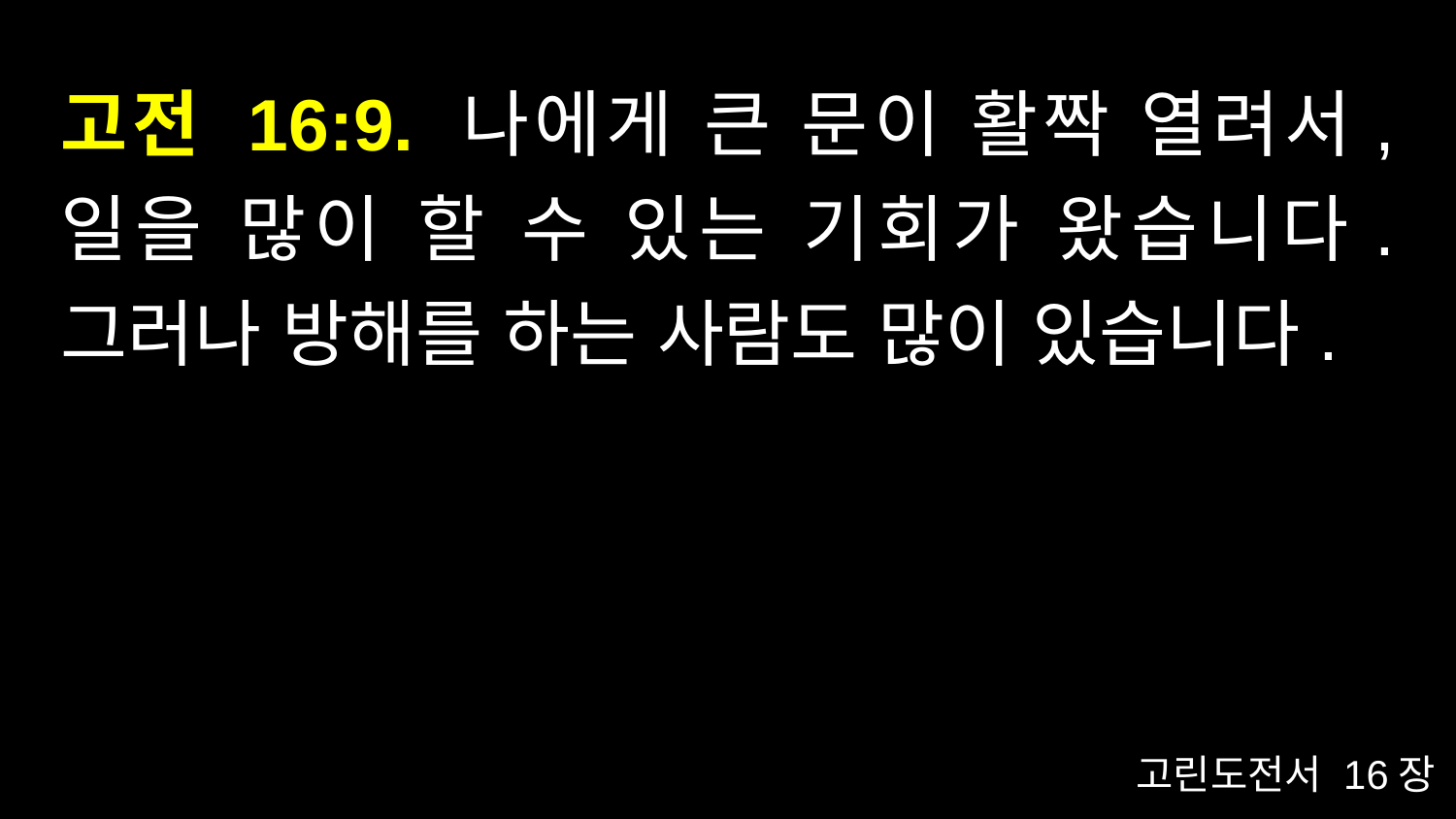

# 고전 16:9. 나에게 큰 문이 활짝 열려서, 일을 많이 할 수 있는 기회가 왔습니다. 그러나 방해를 하는 사람도 많이 있습니다.
고린도전서 16장